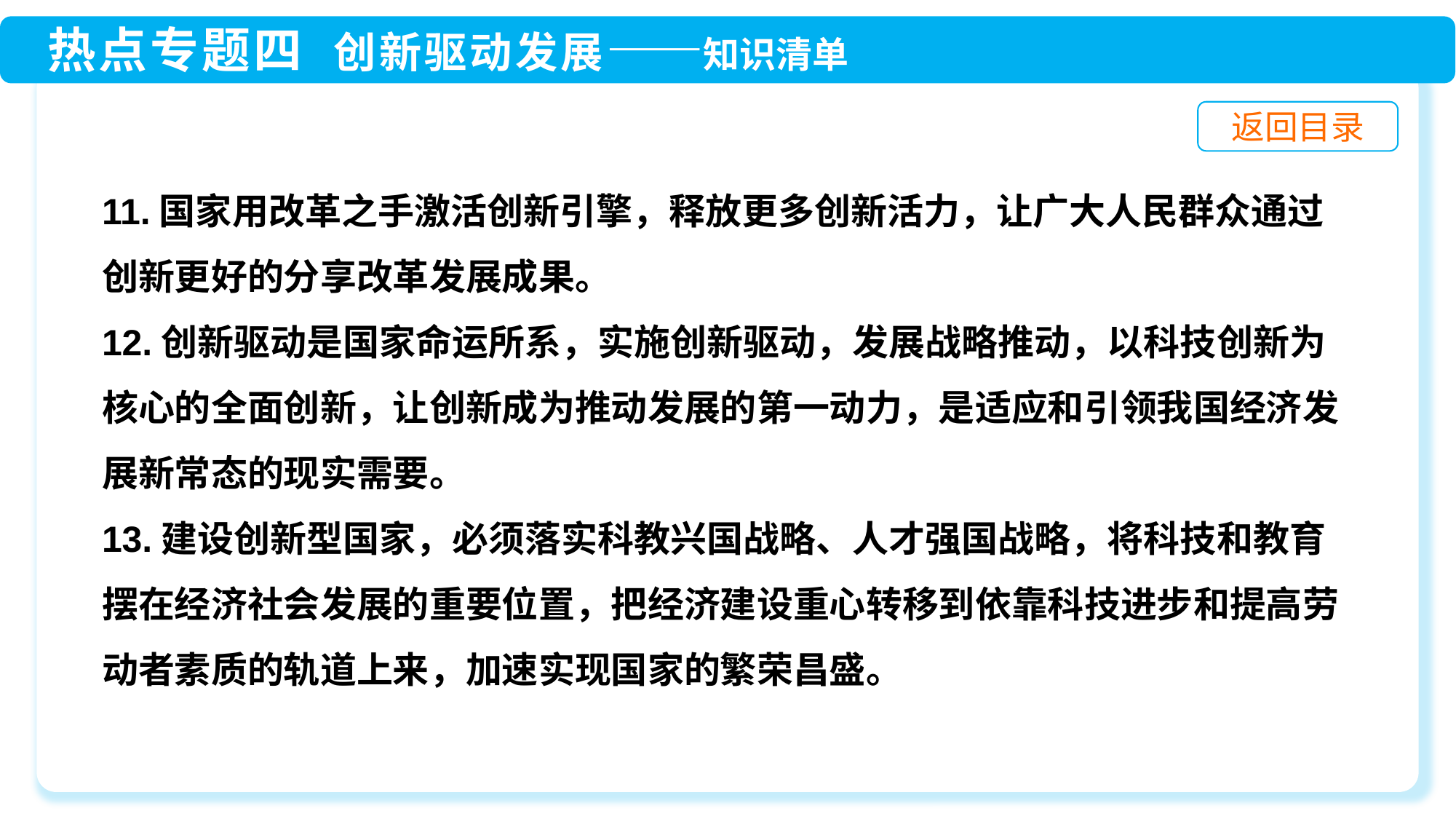

11.国家用改革之手激活创新引擎，释放更多创新活力，让广大人民群众通过创新更好的分享改革发展成果。
12.创新驱动是国家命运所系，实施创新驱动，发展战略推动，以科技创新为核心的全面创新，让创新成为推动发展的第一动力，是适应和引领我国经济发展新常态的现实需要。
13.建设创新型国家，必须落实科教兴国战略、人才强国战略，将科技和教育摆在经济社会发展的重要位置，把经济建设重心转移到依靠科技进步和提高劳动者素质的轨道上来，加速实现国家的繁荣昌盛。